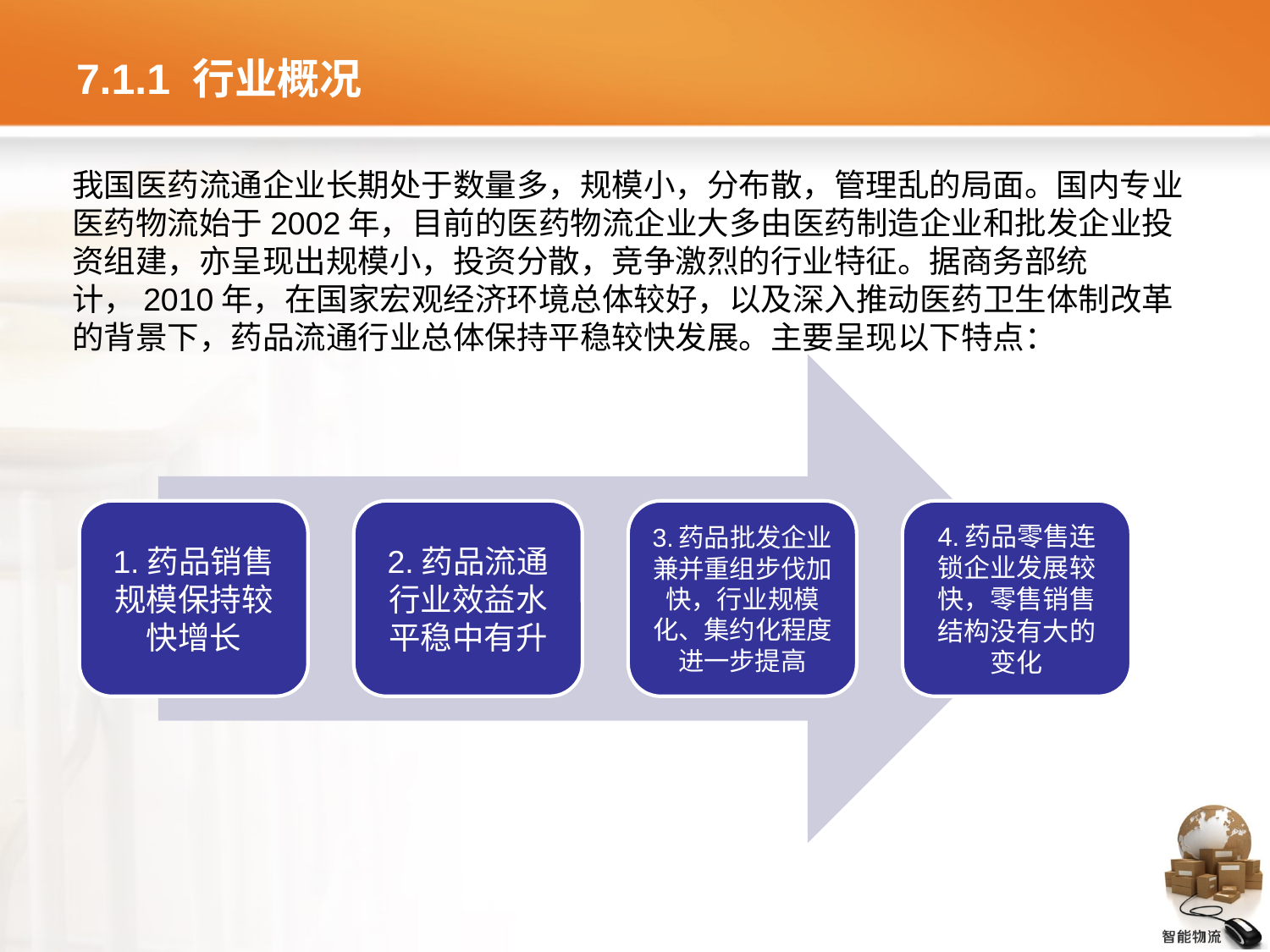

# 7.1.1 行业概况
我国医药流通企业长期处于数量多，规模小，分布散，管理乱的局面。国内专业医药物流始于2002年，目前的医药物流企业大多由医药制造企业和批发企业投资组建，亦呈现出规模小，投资分散，竞争激烈的行业特征。据商务部统计，2010年，在国家宏观经济环境总体较好，以及深入推动医药卫生体制改革的背景下，药品流通行业总体保持平稳较快发展。主要呈现以下特点：

1.药品销售规模保持较快增长
2.药品流通行业效益水平稳中有升
3.药品批发企业兼并重组步伐加快，行业规模化、集约化程度进一步提高
4.药品零售连锁企业发展较快，零售销售结构没有大的变化